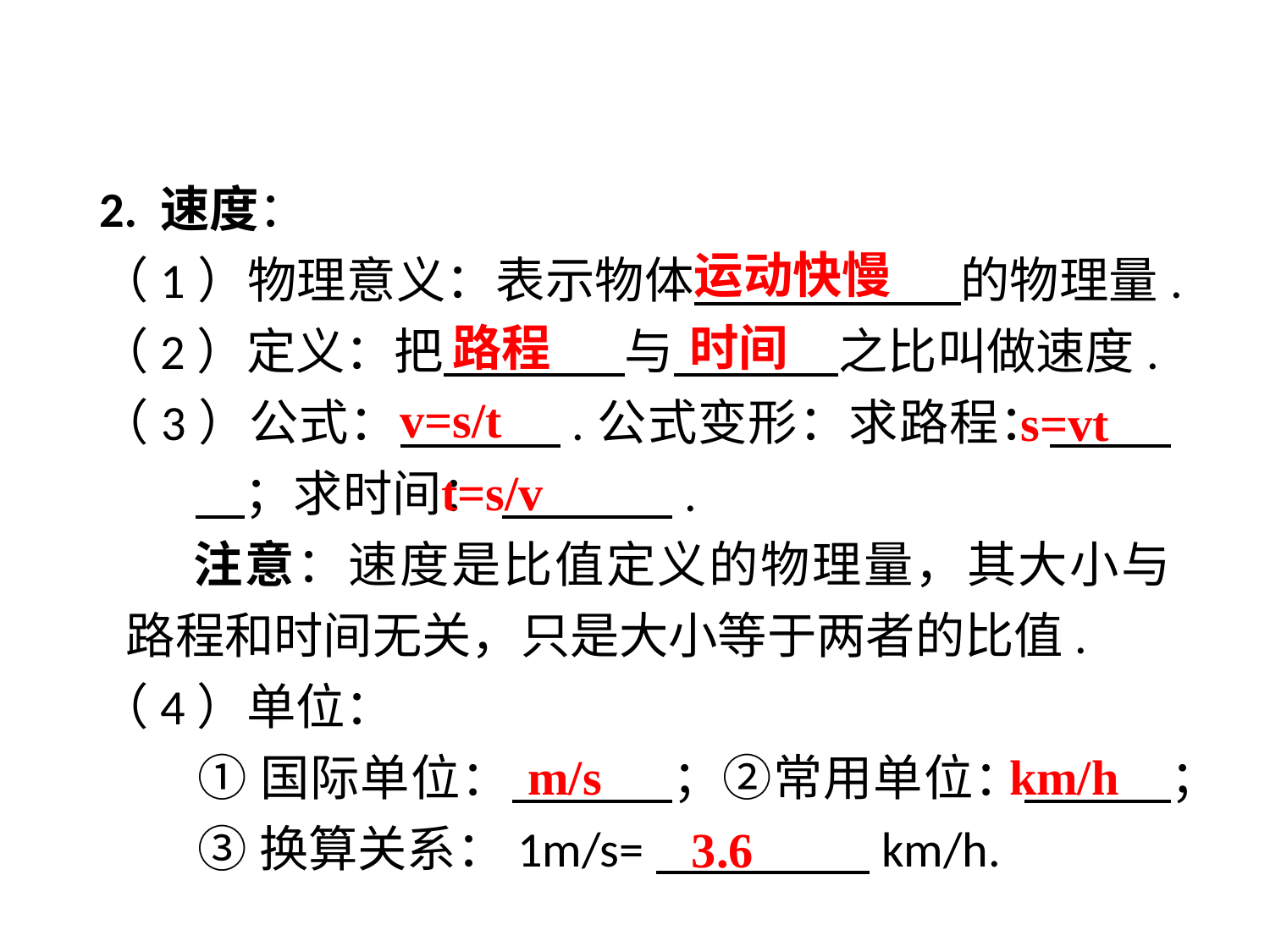

2. 速度：
（1）物理意义：表示物体　　      　　的物理量.
（2）定义：把　　   　与　　      之比叫做速度.
（3）公式：　    　 .公式变形：求路程：　       　；求时间： 　           .
注意：速度是比值定义的物理量，其大小与路程和时间无关，只是大小等于两者的比值.
（4）单位：
①国际单位：　　     ；②常用单位：　        ；
③换算关系：1m/s=　　      　km/h.

运动快慢
路程
时间
v=s/t
s=vt
t=s/v
m/s
km/h
3.6